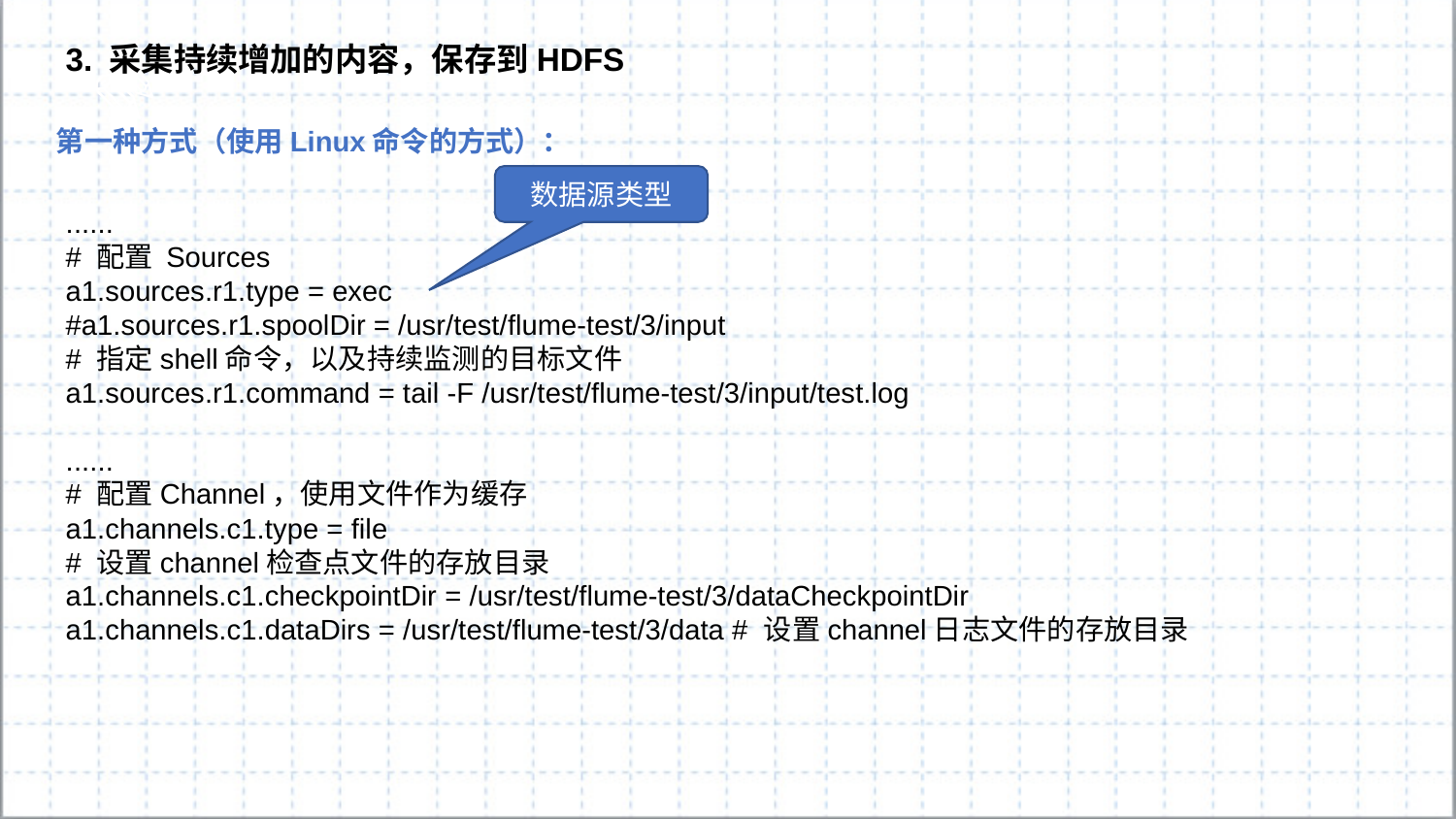

3. 采集持续增加的内容，保存到HDFS
第一种方式（使用Linux命令的方式）：
数据源类型
......
# 配置 Sources
a1.sources.r1.type = exec
#a1.sources.r1.spoolDir = /usr/test/flume-test/3/input
# 指定shell命令，以及持续监测的目标文件
a1.sources.r1.command = tail -F /usr/test/flume-test/3/input/test.log

......
# 配置Channel，使用文件作为缓存
a1.channels.c1.type = file
# 设置channel检查点文件的存放目录
a1.channels.c1.checkpointDir = /usr/test/flume-test/3/dataCheckpointDir
a1.channels.c1.dataDirs = /usr/test/flume-test/3/data # 设置channel日志文件的存放目录